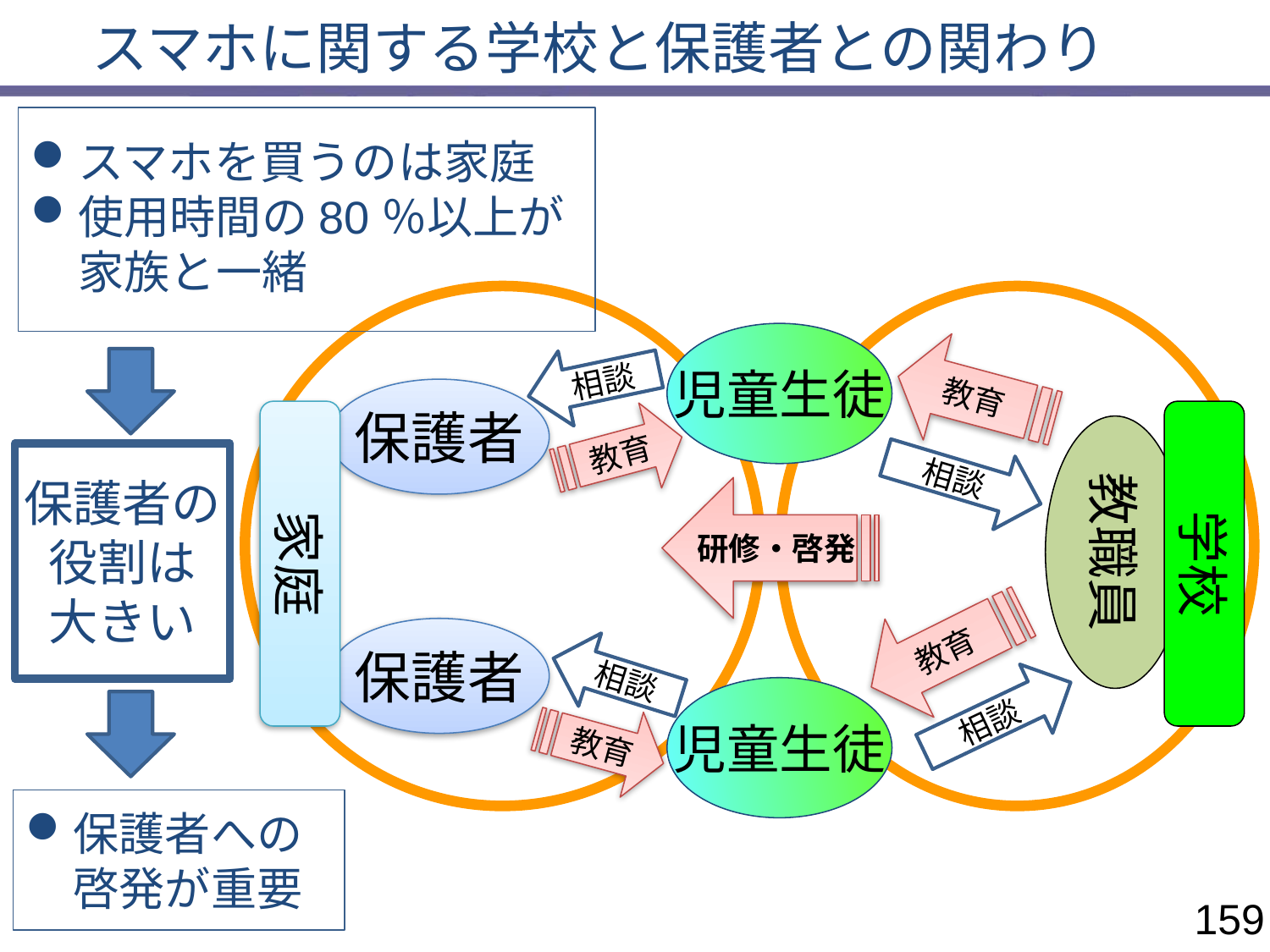

スマホに関する学校と保護者との関わり
スマホを買うのは家庭
使用時間の80％以上が家族と一緒

児童生徒
教育
相談

保護者
家庭
学校
教育
教職員
相談
保護者の役割は
大きい
研修・啓発
教育
保護者
相談
児童生徒
相談

教育
保護者への啓発が重要
159